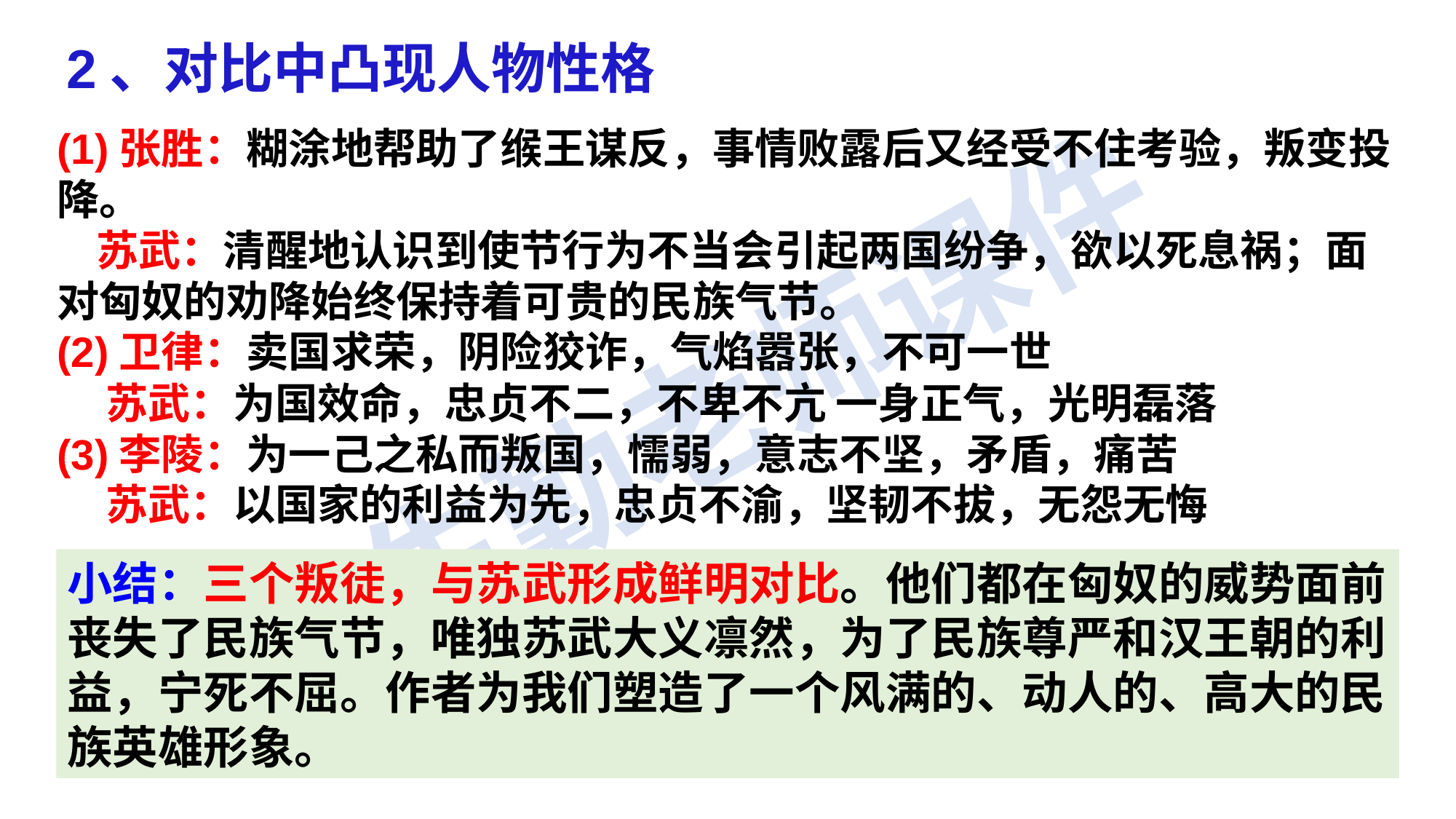

2、对比中凸现人物性格
(1)张胜：糊涂地帮助了缑王谋反，事情败露后又经受不住考验，叛变投降。
   苏武：清醒地认识到使节行为不当会引起两国纷争，欲以死息祸；面对匈奴的劝降始终保持着可贵的民族气节。
(2)卫律：卖国求荣，阴险狡诈，气焰嚣张，不可一世
    苏武：为国效命，忠贞不二，不卑不亢 一身正气，光明磊落
(3)李陵：为一己之私而叛国，懦弱，意志不坚，矛盾，痛苦
    苏武：以国家的利益为先，忠贞不渝，坚韧不拔，无怨无悔
小结：三个叛徒，与苏武形成鲜明对比。他们都在匈奴的威势面前丧失了民族气节，唯独苏武大义凛然，为了民族尊严和汉王朝的利益，宁死不屈。作者为我们塑造了一个风满的、动人的、高大的民族英雄形象。